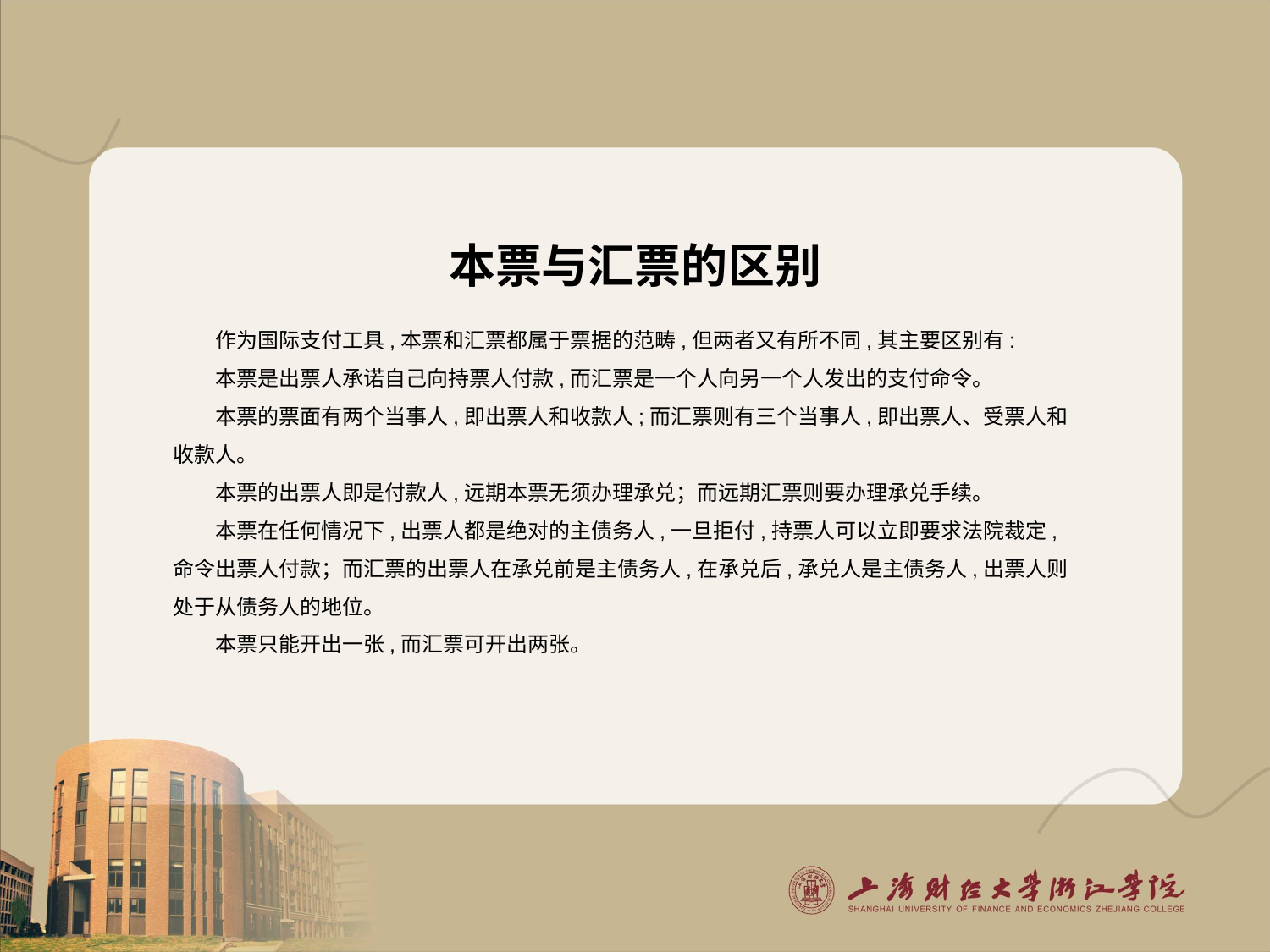

# 本票与汇票的区别
作为国际支付工具,本票和汇票都属于票据的范畴,但两者又有所不同,其主要区别有:
本票是出票人承诺自己向持票人付款,而汇票是一个人向另一个人发出的支付命令。
本票的票面有两个当事人,即出票人和收款人;而汇票则有三个当事人,即出票人、受票人和收款人。
本票的出票人即是付款人,远期本票无须办理承兑；而远期汇票则要办理承兑手续。
本票在任何情况下,出票人都是绝对的主债务人,一旦拒付,持票人可以立即要求法院裁定,命令出票人付款；而汇票的出票人在承兑前是主债务人,在承兑后,承兑人是主债务人,出票人则处于从债务人的地位。
本票只能开出一张,而汇票可开出两张。